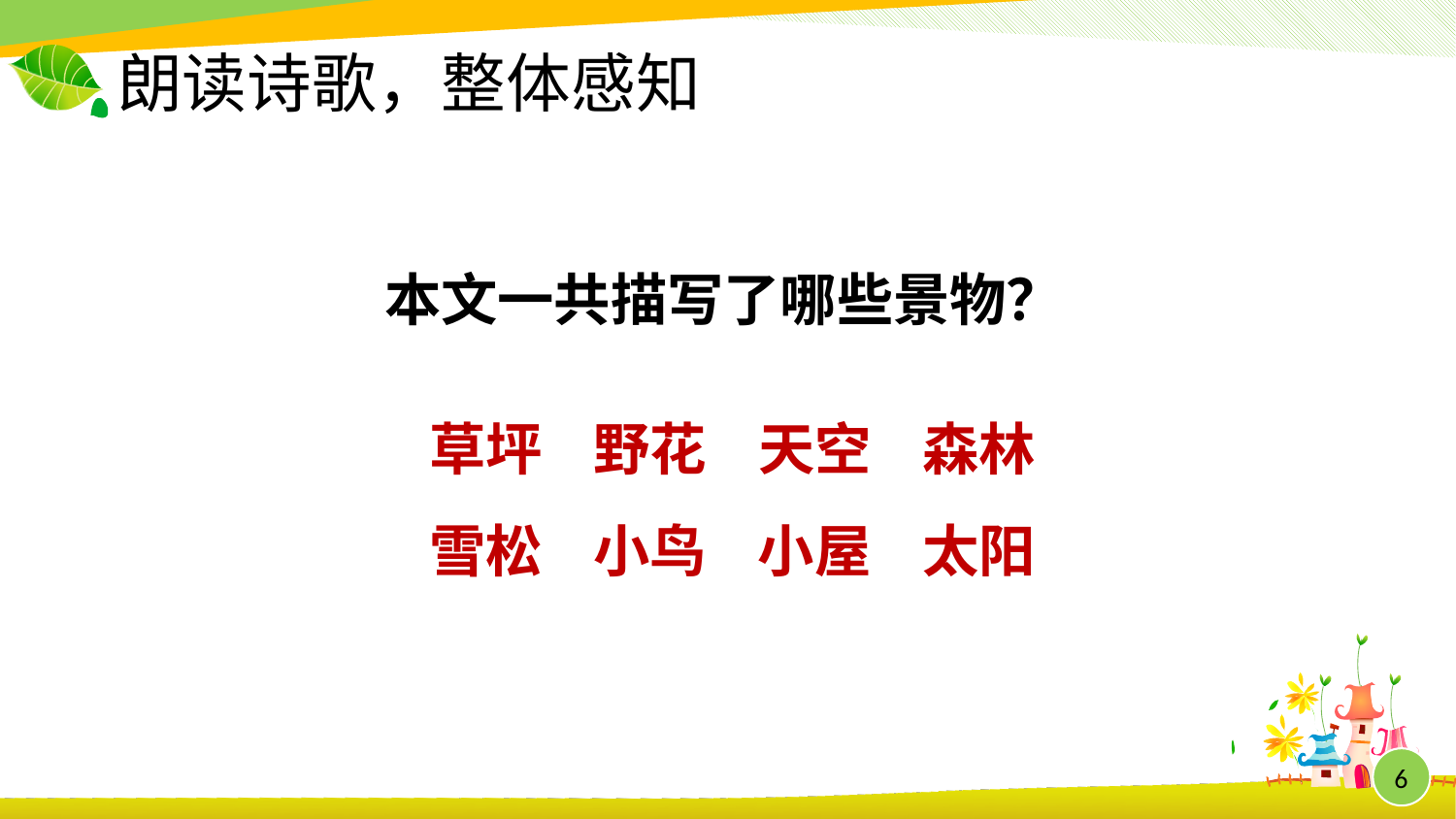

# 朗读诗歌，整体感知
本文一共描写了哪些景物？
草坪    野花    天空    森林
雪松    小鸟    小屋    太阳